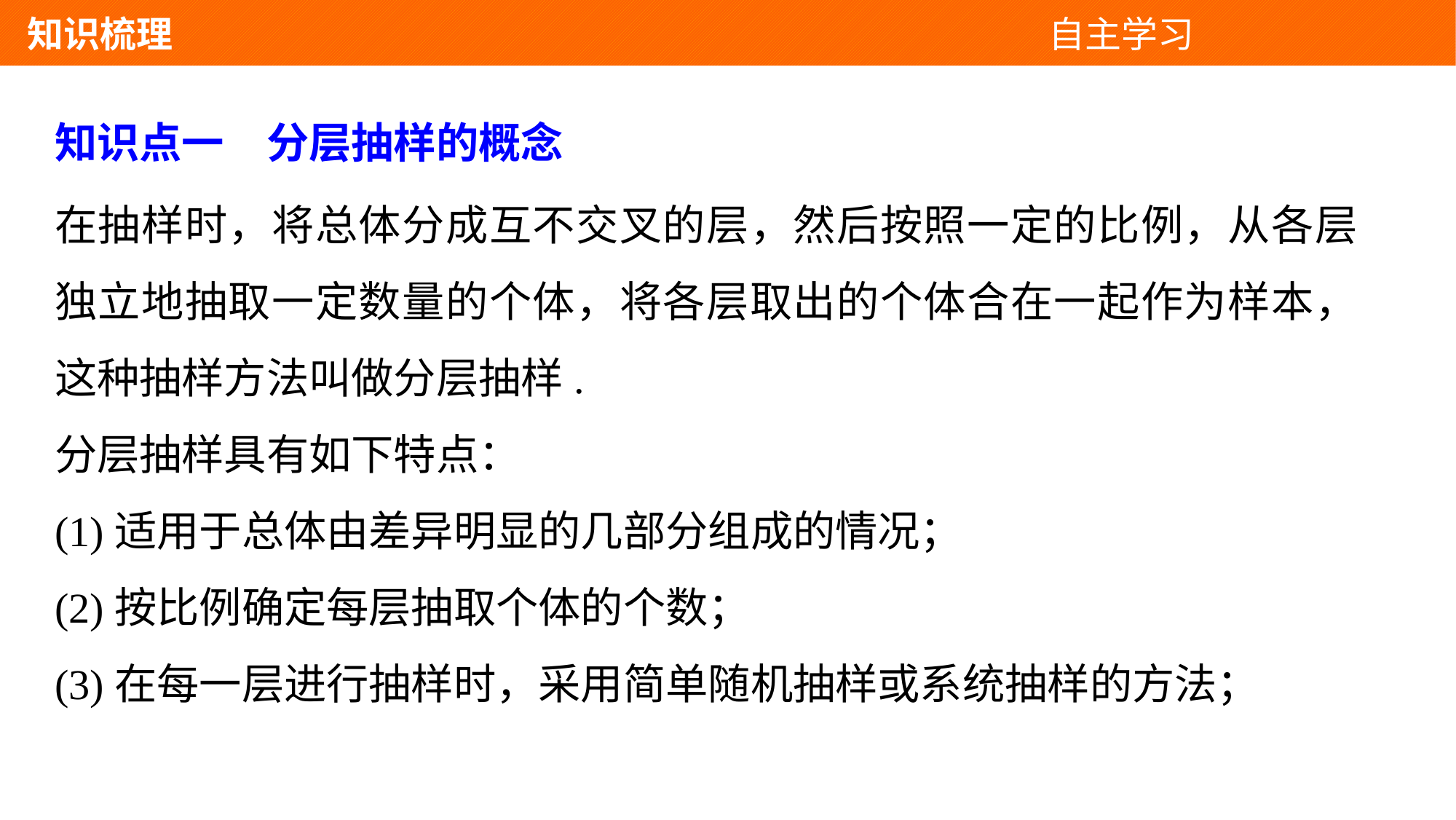

知识梳理                                                                                                           自主学习
知识点一　分层抽样的概念
在抽样时，将总体分成互不交叉的层，然后按照一定的比例，从各层独立地抽取一定数量的个体，将各层取出的个体合在一起作为样本，这种抽样方法叫做分层抽样.
分层抽样具有如下特点：
(1)适用于总体由差异明显的几部分组成的情况；
(2)按比例确定每层抽取个体的个数；
(3)在每一层进行抽样时，采用简单随机抽样或系统抽样的方法；